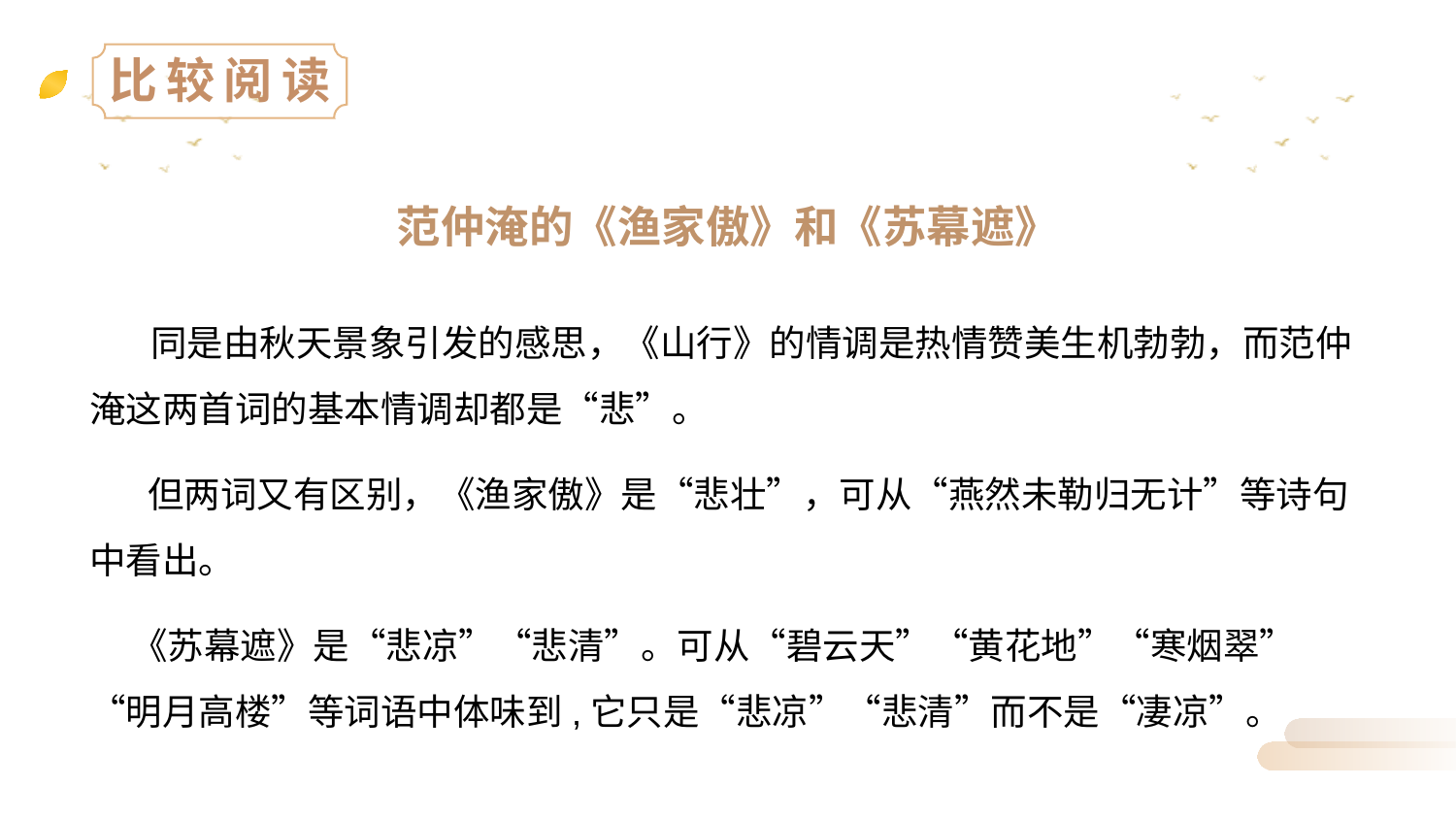

比较阅读
范仲淹的《渔家傲》和《苏幕遮》
　   同是由秋天景象引发的感思，《山行》的情调是热情赞美生机勃勃，而范仲淹这两首词的基本情调却都是“悲”。
      但两词又有区别，《渔家傲》是“悲壮”，可从“燕然未勒归无计”等诗句中看出。
    《苏幕遮》是“悲凉”“悲清”。可从“碧云天”“黄花地”“寒烟翠”“明月高楼”等词语中体味到,它只是“悲凉”“悲清”而不是“凄凉”。